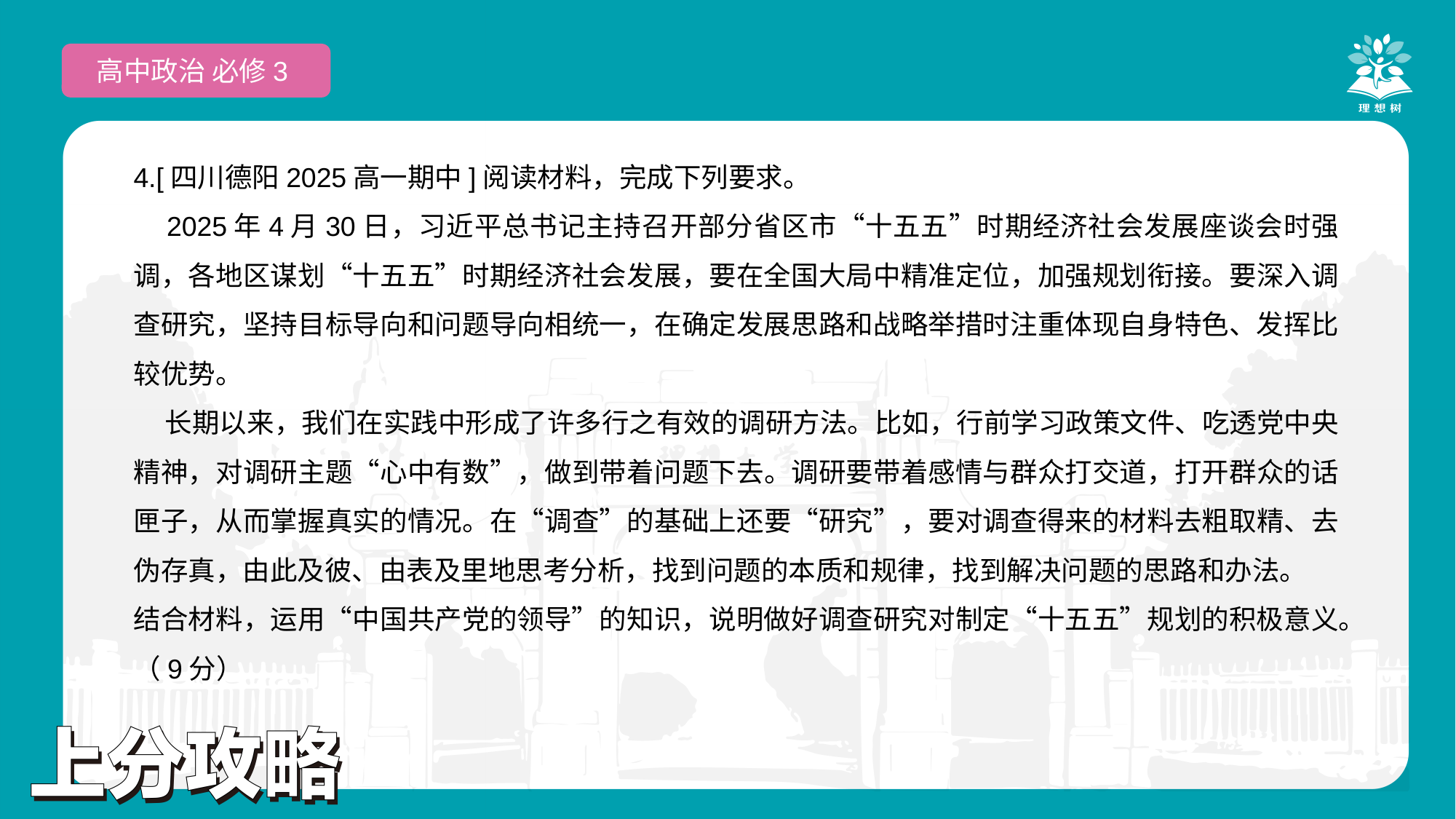

高中政治 必修3
4.[四川德阳2025高一期中]阅读材料，完成下列要求。
    2025年4月30日，习近平总书记主持召开部分省区市“十五五”时期经济社会发展座谈会时强调，各地区谋划“十五五”时期经济社会发展，要在全国大局中精准定位，加强规划衔接。要深入调查研究，坚持目标导向和问题导向相统一，在确定发展思路和战略举措时注重体现自身特色、发挥比较优势。
    长期以来，我们在实践中形成了许多行之有效的调研方法。比如，行前学习政策文件、吃透党中央精神，对调研主题“心中有数”，做到带着问题下去。调研要带着感情与群众打交道，打开群众的话匣子，从而掌握真实的情况。在“调查”的基础上还要“研究”，要对调查得来的材料去粗取精、去伪存真，由此及彼、由表及里地思考分析，找到问题的本质和规律，找到解决问题的思路和办法。
结合材料，运用“中国共产党的领导”的知识，说明做好调查研究对制定“十五五”规划的积极意义。（9分）